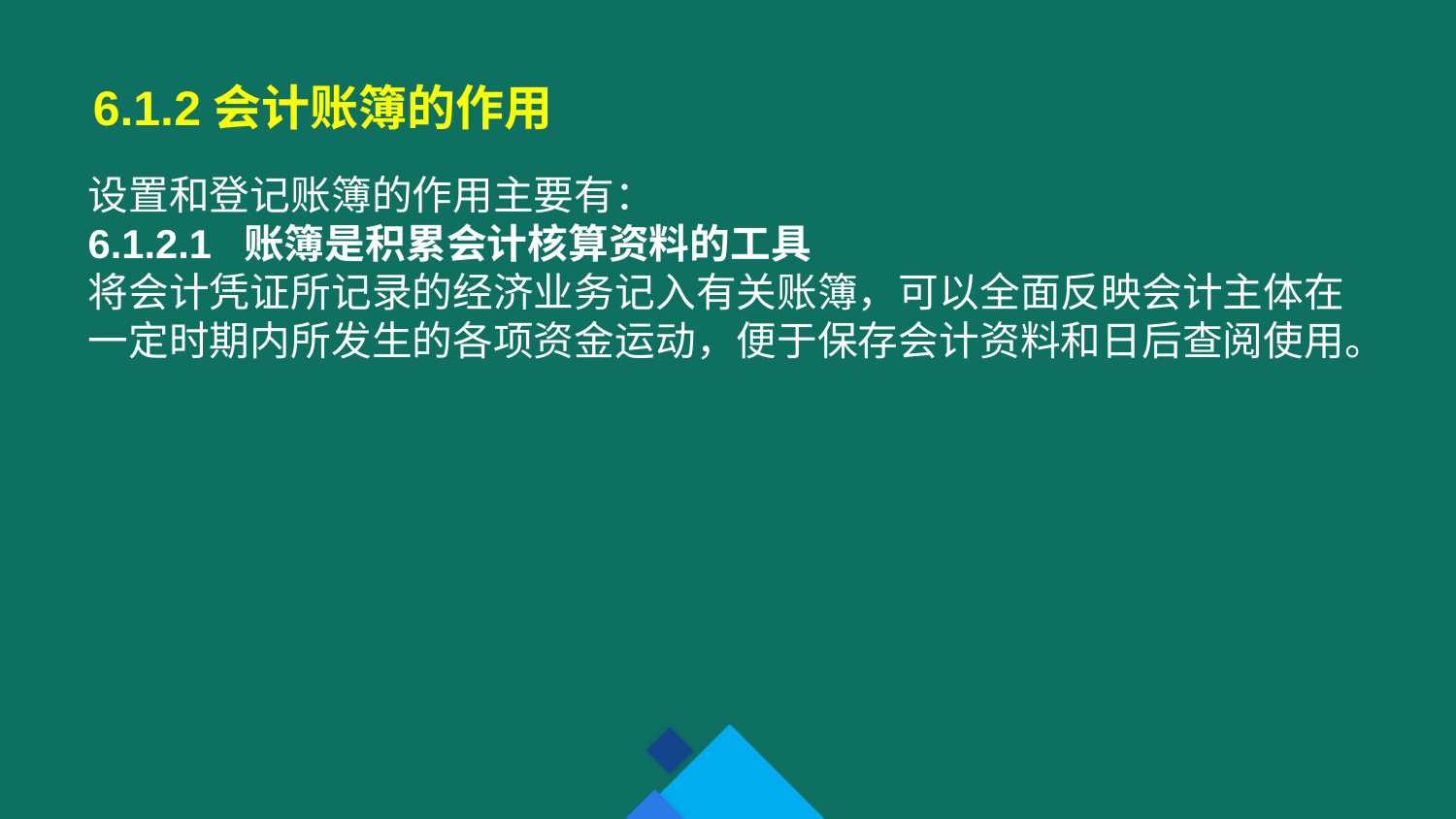

6.1.2会计账簿的作用

设置和登记账簿的作用主要有：
6.1.2.1  账簿是积累会计核算资料的工具
将会计凭证所记录的经济业务记入有关账簿，可以全面反映会计主体在一定时期内所发生的各项资金运动，便于保存会计资料和日后查阅使用。